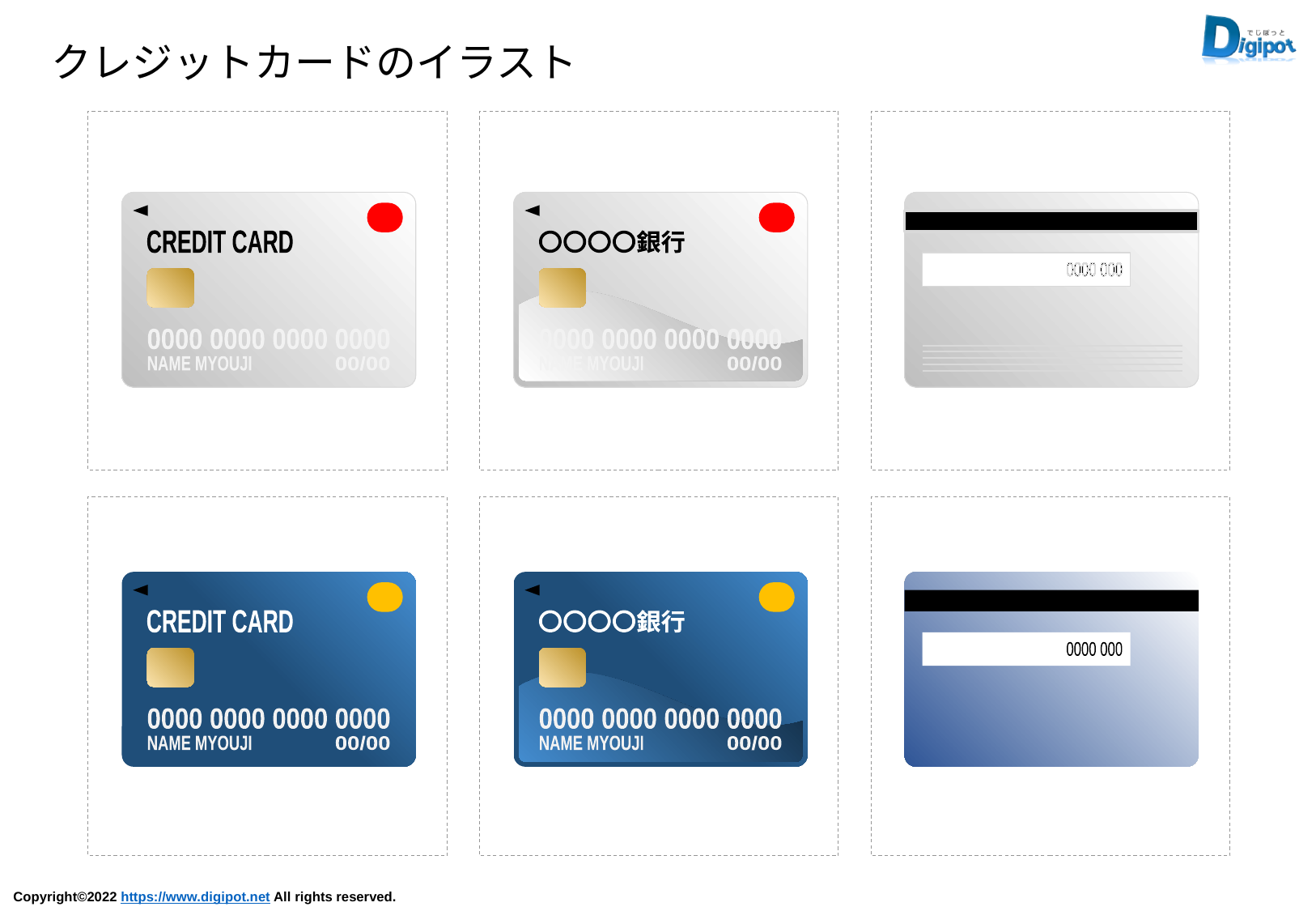

クレジットカードのイラスト

CREDIT CARD

0000 0000 0000 0000
NAME MYOUJI
00/00

〇〇〇〇銀行

0000 0000 0000 0000
NAME MYOUJI
00/00

0000 000

CREDIT CARD

0000 0000 0000 0000
NAME MYOUJI
00/00

〇〇〇〇銀行

0000 0000 0000 0000
NAME MYOUJI
00/00

0000 000